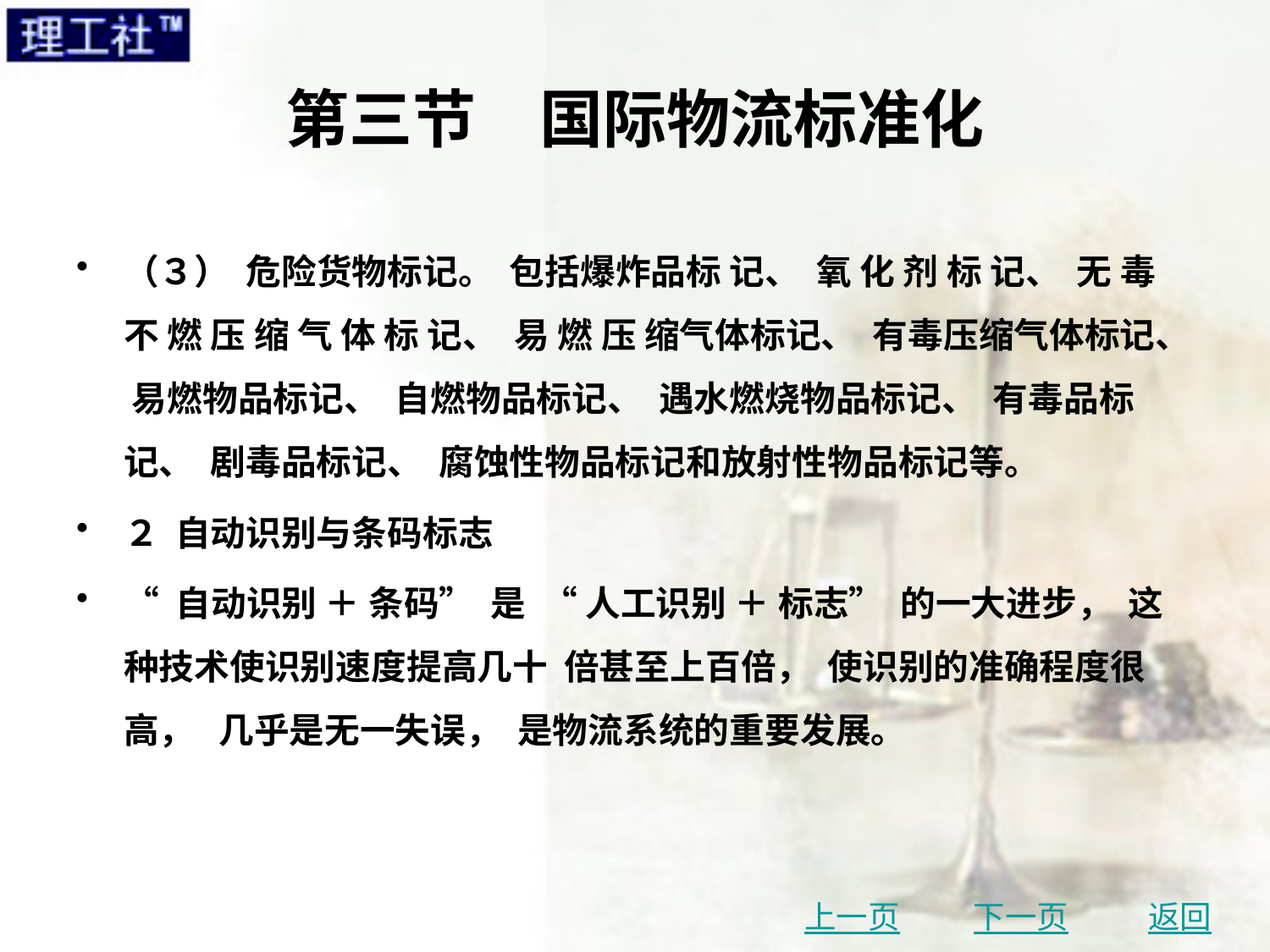

# 第三节　国际物流标准化
（３）  危险货物标记。  包括爆炸品标 记、  氧 化 剂 标 记、  无 毒 不 燃 压 缩 气 体 标 记、  易 燃 压 缩气体标记、  有毒压缩气体标记、  易燃物品标记、  自燃物品标记、  遇水燃烧物品标记、  有毒品标记、  剧毒品标记、  腐蚀性物品标记和放射性物品标记等。
２  自动识别与条码标志
“ 自动识别 ＋ 条码”  是  “ 人工识别 ＋ 标志”  的一大进步，  这种技术使识别速度提高几十  倍甚至上百倍，  使识别的准确程度很高，   几乎是无一失误，  是物流系统的重要发展。

上一页
下一页
返回